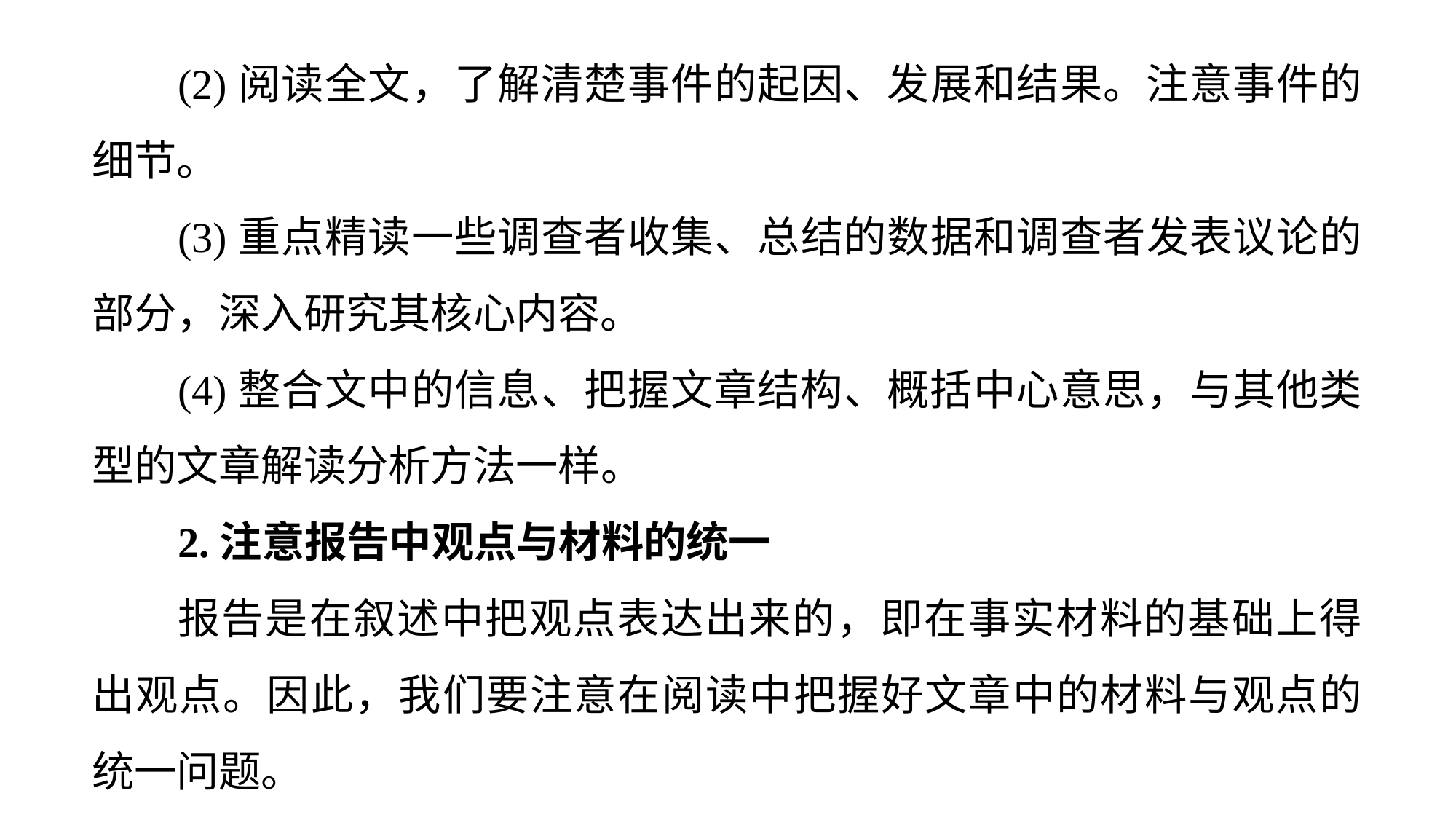

(2)阅读全文，了解清楚事件的起因、发展和结果。注意事件的细节。
(3)重点精读一些调查者收集、总结的数据和调查者发表议论的部分，深入研究其核心内容。
(4)整合文中的信息、把握文章结构、概括中心意思，与其他类型的文章解读分析方法一样。
2.注意报告中观点与材料的统一
报告是在叙述中把观点表达出来的，即在事实材料的基础上得出观点。因此，我们要注意在阅读中把握好文章中的材料与观点的统一问题。